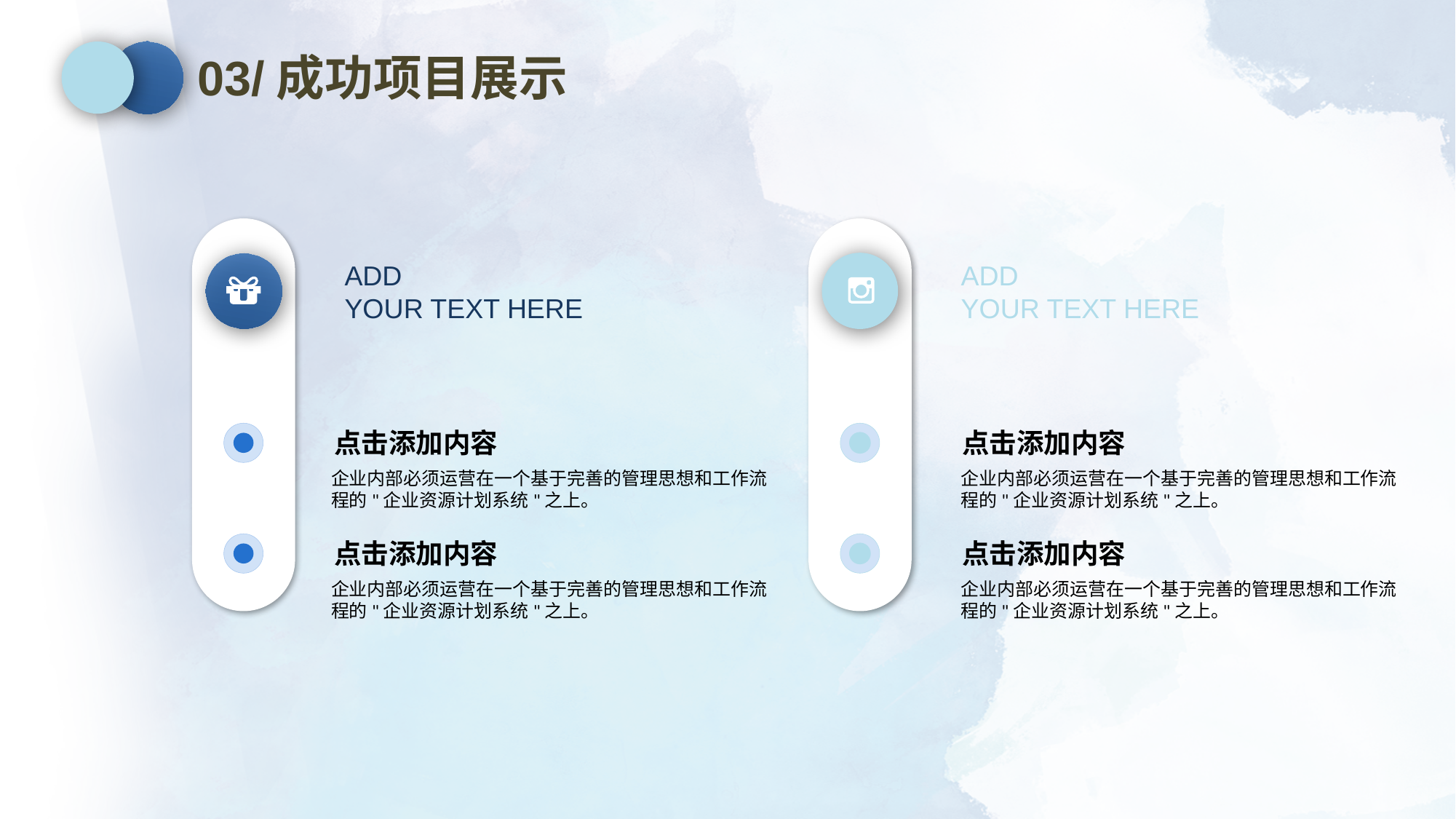

03/成功项目展示

ADD
YOUR TEXT HERE
ADD
YOUR TEXT HERE
点击添加内容
企业内部必须运营在一个基于完善的管理思想和工作流程的"企业资源计划系统"之上。
点击添加内容
企业内部必须运营在一个基于完善的管理思想和工作流程的"企业资源计划系统"之上。

点击添加内容
企业内部必须运营在一个基于完善的管理思想和工作流程的"企业资源计划系统"之上。
点击添加内容
企业内部必须运营在一个基于完善的管理思想和工作流程的"企业资源计划系统"之上。